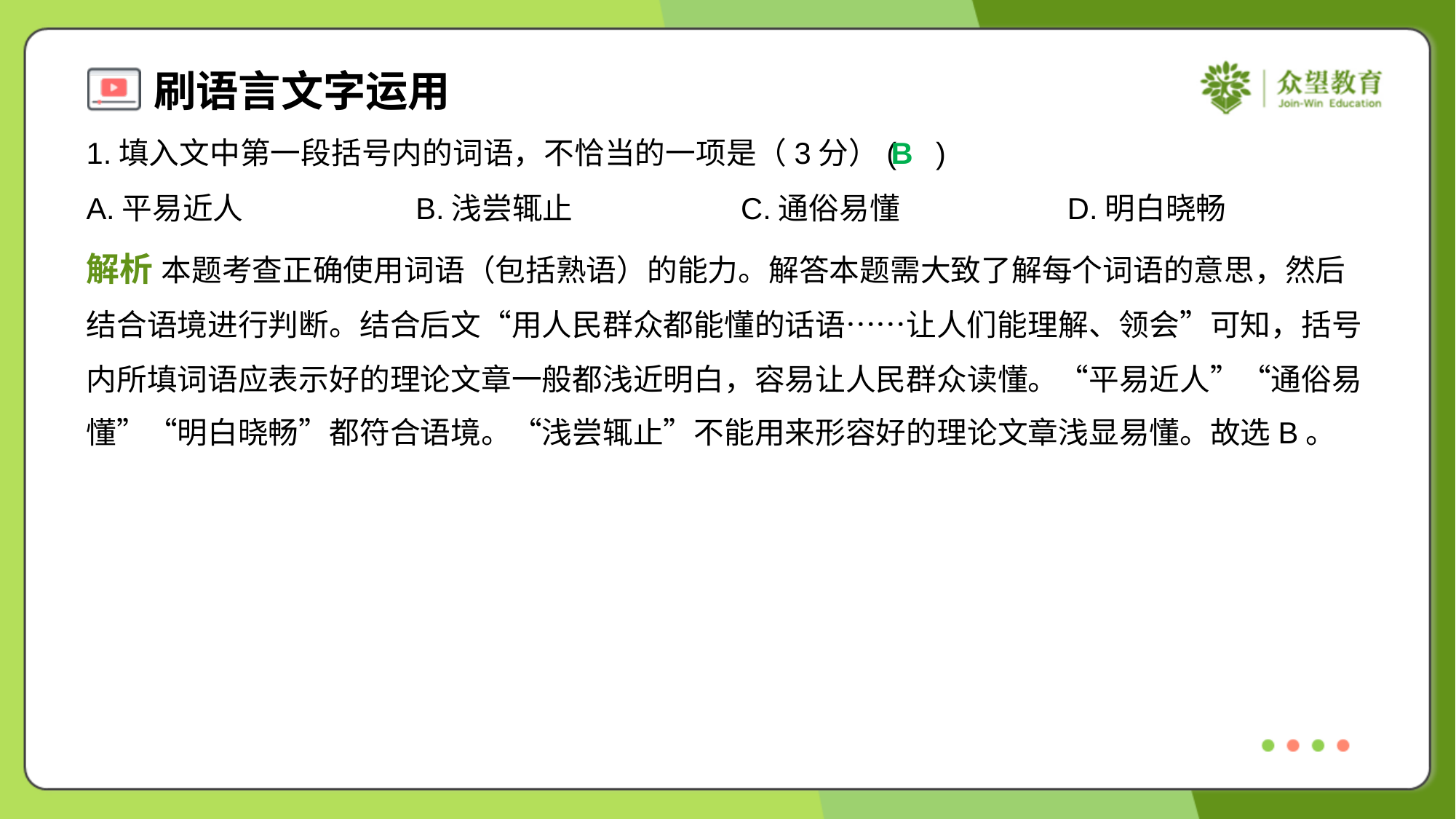

1.填入文中第一段括号内的词语，不恰当的一项是（3分）(     )
B
A.平易近人	B.浅尝辄止	C.通俗易懂	D.明白晓畅
解析 本题考查正确使用词语（包括熟语）的能力。解答本题需大致了解每个词语的意思，然后
结合语境进行判断。结合后文“用人民群众都能懂的话语……让人们能理解、领会”可知，括号
内所填词语应表示好的理论文章一般都浅近明白，容易让人民群众读懂。“平易近人”“通俗易
懂”“明白晓畅”都符合语境。“浅尝辄止”不能用来形容好的理论文章浅显易懂。故选B。